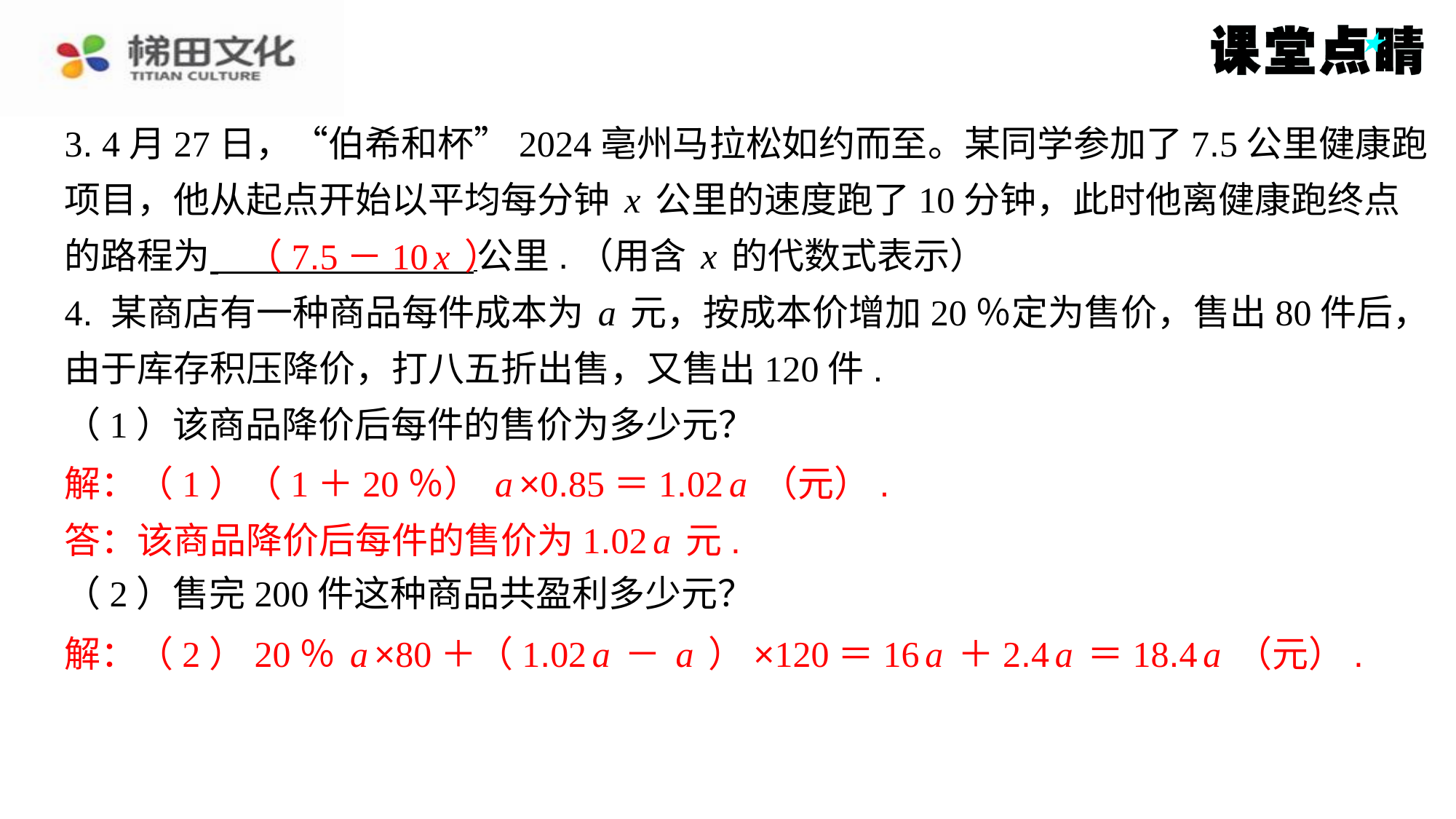

3. 4月27日，“伯希和杯”2024亳州马拉松如约而至。某同学参加了7.5公里健康跑
项目，他从起点开始以平均每分钟x公里的速度跑了10分钟，此时他离健康跑终点
的路程为                                        公里.（用含x的代数式表示）
4. 某商店有一种商品每件成本为a元，按成本价增加20％定为售价，售出80件后，
由于库存积压降价，打八五折出售，又售出120件.
（1）该商品降价后每件的售价为多少元？
解：（1）（1＋20％）a×0.85＝1.02a（元）.
答：该商品降价后每件的售价为1.02a元.
（2）售完200件这种商品共盈利多少元？
解：（2）20％a×80＋（1.02a－a）×120＝16a＋2.4a＝18.4a（元）.
（7.5－10x）
解：（1）（1＋20％）a×0.85＝1.02a（元）.
答：该商品降价后每件的售价为1.02a元.
解：（2）20％a×80＋（1.02a－a）×120＝16a＋2.4a＝18.4a（元）.